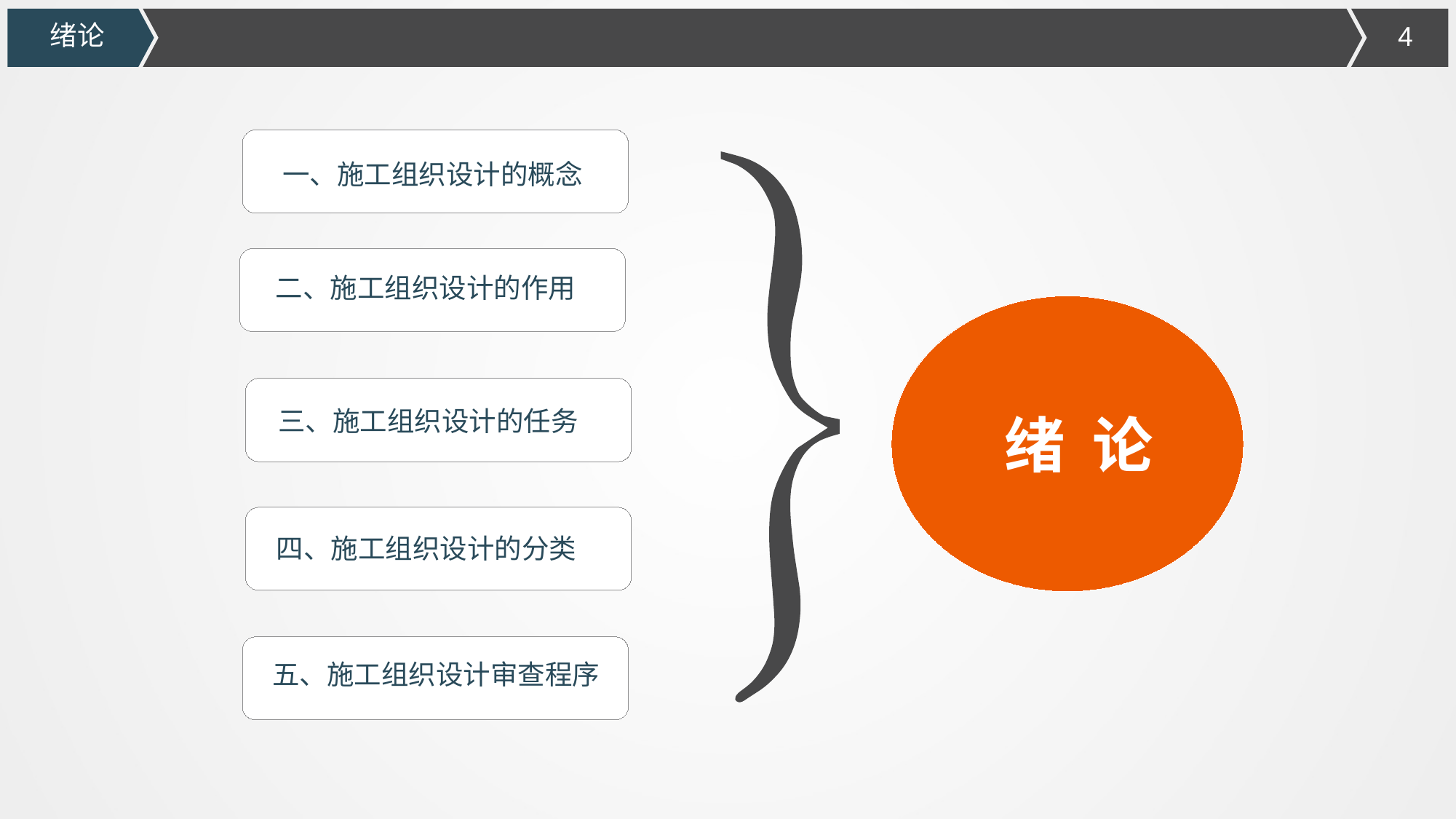

绪论

一、施工组织设计的概念

二、施工组织设计的作用

   绪  论

三、施工组织设计的任务

四、施工组织设计的分类

五、施工组织设计审查程序